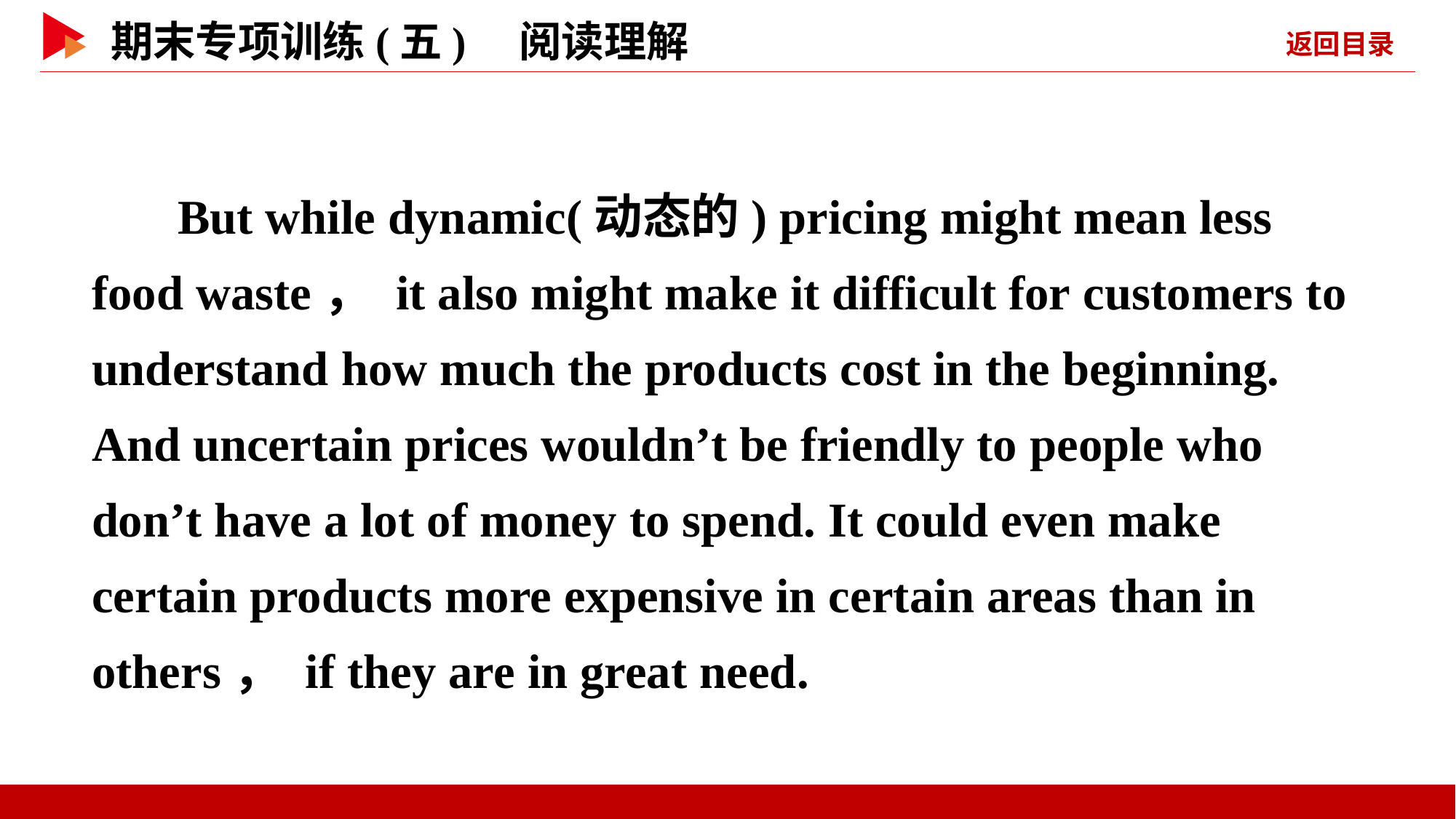

But while dynamic(动态的) pricing might mean less food waste， it also might make it difficult for customers to understand how much the products cost in the beginning. And uncertain prices wouldn’t be friendly to people who don’t have a lot of money to spend. It could even make certain products more expensive in certain areas than in others， if they are in great need.